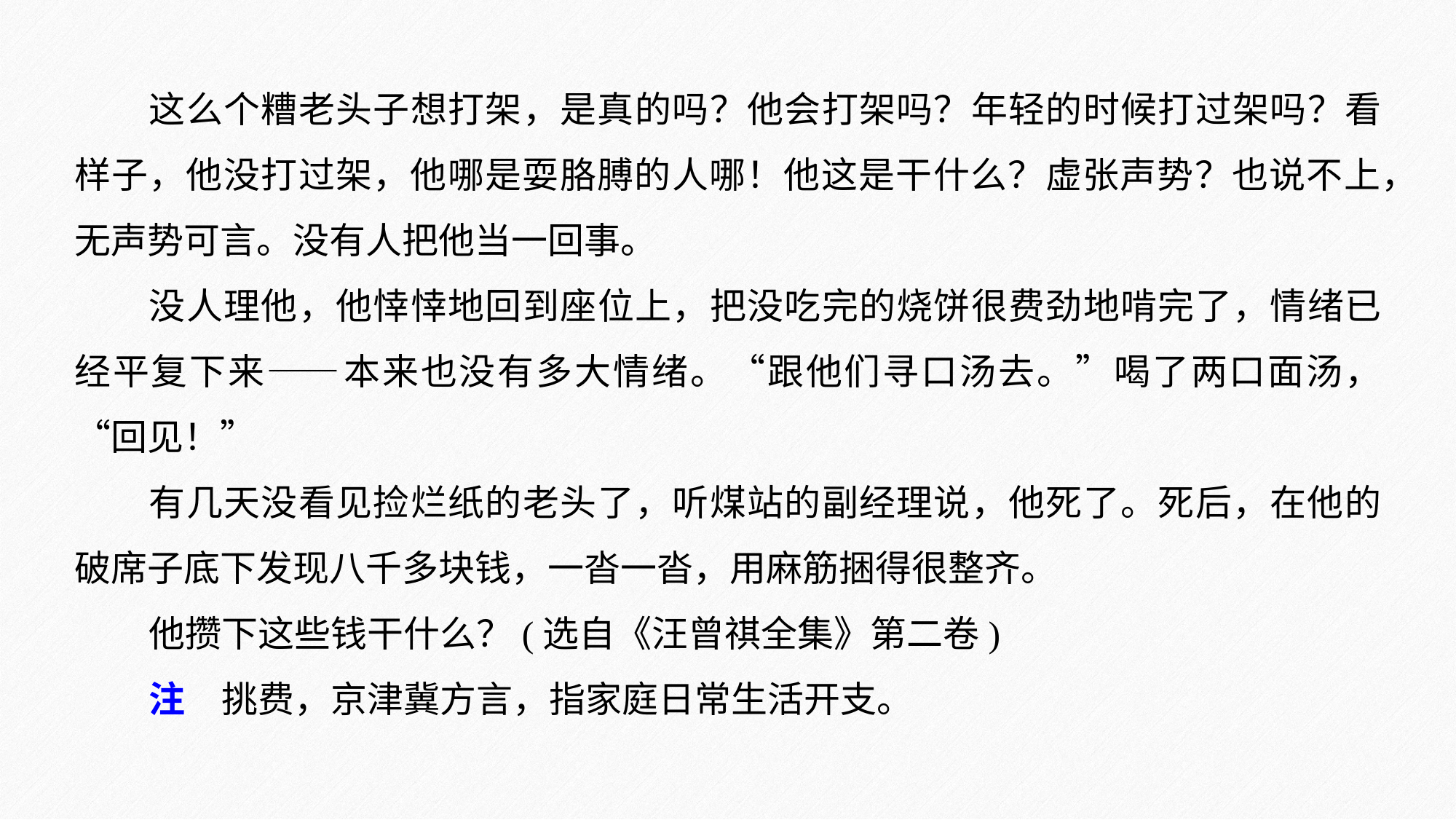

这么个糟老头子想打架，是真的吗？他会打架吗？年轻的时候打过架吗？看样子，他没打过架，他哪是耍胳膊的人哪！他这是干什么？虚张声势？也说不上，无声势可言。没有人把他当一回事。
没人理他，他悻悻地回到座位上，把没吃完的烧饼很费劲地啃完了，情绪已经平复下来——本来也没有多大情绪。“跟他们寻口汤去。”喝了两口面汤，“回见！”
有几天没看见捡烂纸的老头了，听煤站的副经理说，他死了。死后，在他的破席子底下发现八千多块钱，一沓一沓，用麻筋捆得很整齐。
他攒下这些钱干什么？(选自《汪曾祺全集》第二卷)
注　挑费，京津冀方言，指家庭日常生活开支。